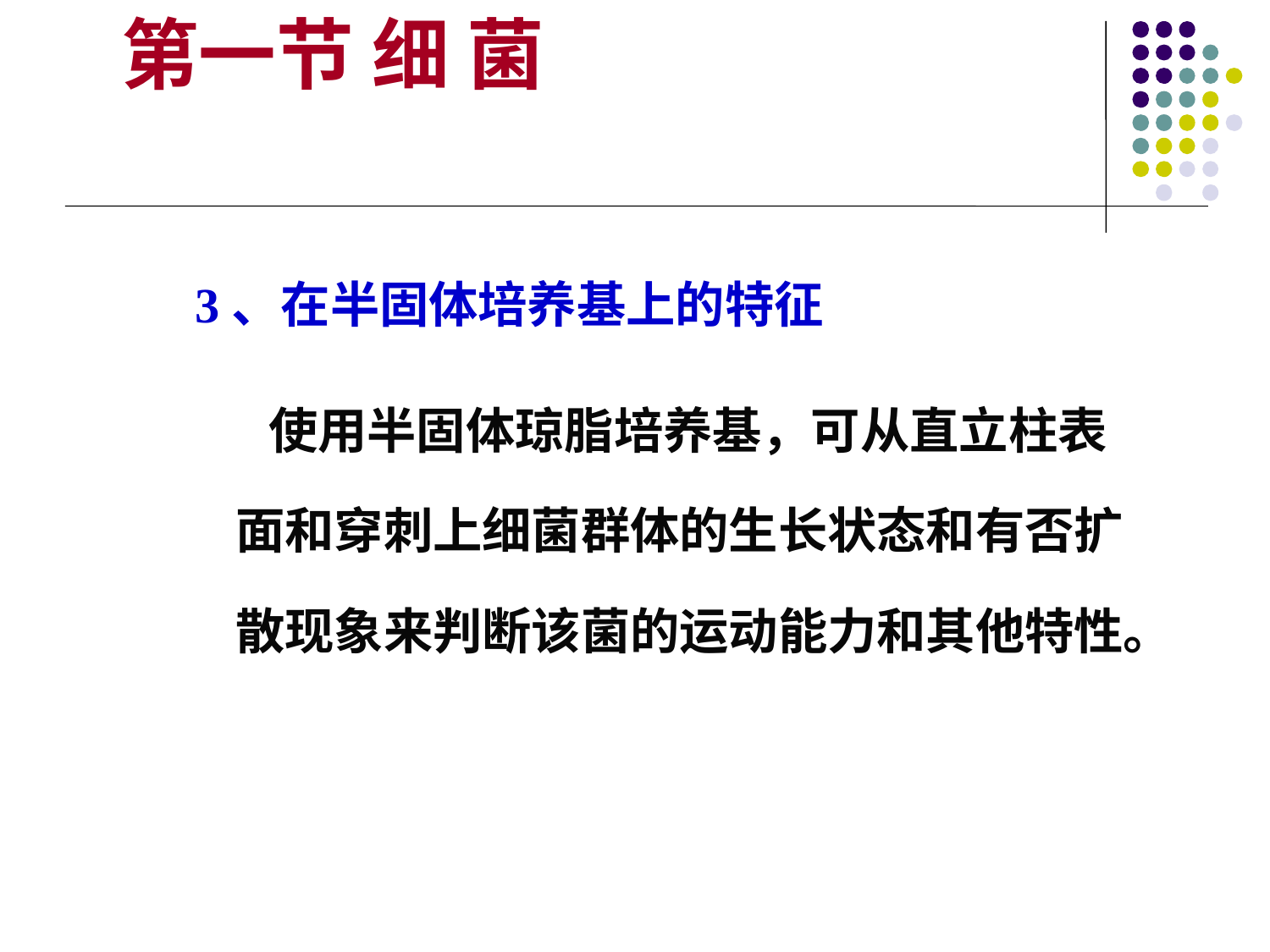

第一节 细 菌
3、在半固体培养基上的特征
      使用半固体琼脂培养基，可从直立柱表面和穿刺上细菌群体的生长状态和有否扩散现象来判断该菌的运动能力和其他特性。